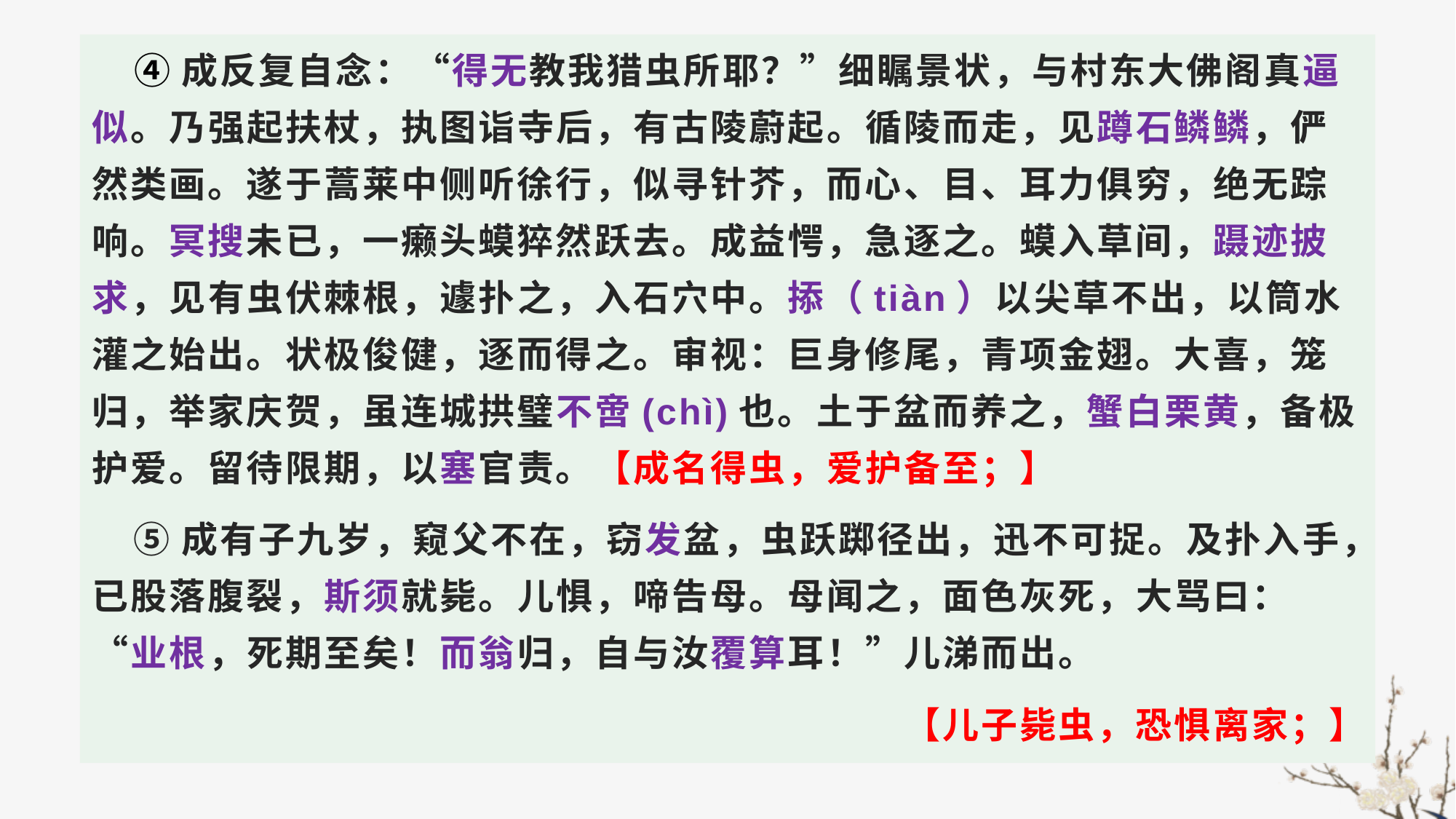

④成反复自念：“得无教我猎虫所耶？”细瞩景状，与村东大佛阁真逼似。乃强起扶杖，执图诣寺后，有古陵蔚起。循陵而走，见蹲石鳞鳞，俨然类画。遂于蒿莱中侧听徐行，似寻针芥，而心、目、耳力俱穷，绝无踪响。冥搜未已，一癞头蟆猝然跃去。成益愕，急逐之。蟆入草间，蹑迹披求，见有虫伏棘根，遽扑之，入石穴中。掭（tiàn）以尖草不出，以筒水灌之始出。状极俊健，逐而得之。审视：巨身修尾，青项金翅。大喜，笼归，举家庆贺，虽连城拱璧不啻(chì)也。土于盆而养之，蟹白栗黄，备极护爱。留待限期，以塞官责。【成名得虫，爱护备至；】
    ⑤成有子九岁，窥父不在，窃发盆，虫跃踯径出，迅不可捉。及扑入手，已股落腹裂，斯须就毙。儿惧，啼告母。母闻之，面色灰死，大骂曰：“业根，死期至矣！而翁归，自与汝覆算耳！”儿涕而出。
【儿子毙虫，恐惧离家；】